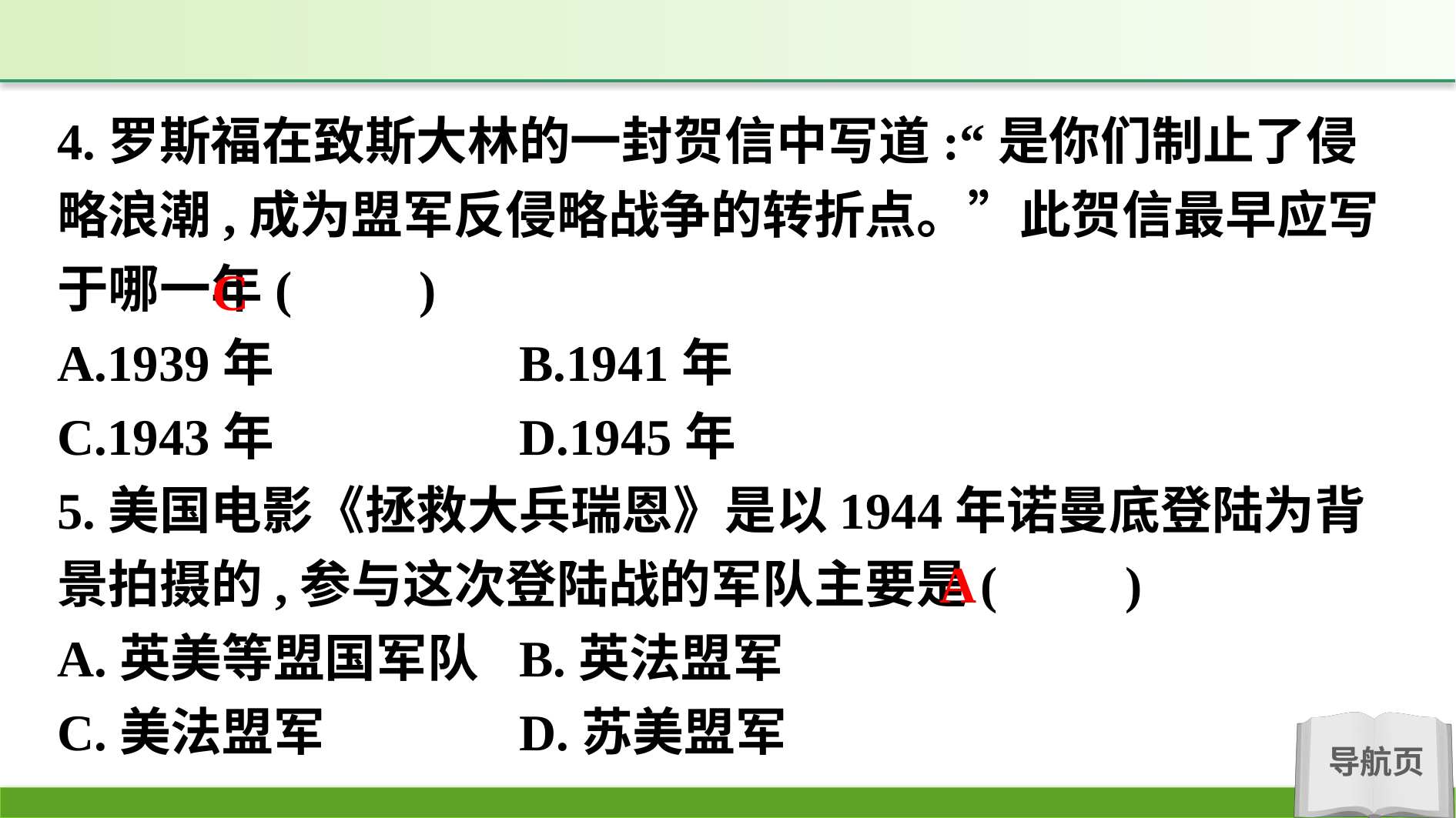

4.罗斯福在致斯大林的一封贺信中写道:“是你们制止了侵略浪潮,成为盟军反侵略战争的转折点。”此贺信最早应写于哪一年(　　)
A.1939年　　　		B.1941年
C.1943年　　　		D.1945年
5.美国电影《拯救大兵瑞恩》是以1944年诺曼底登陆为背景拍摄的,参与这次登陆战的军队主要是(　　)
A.英美等盟国军队	B.英法盟军
C.美法盟军			D.苏美盟军
C
A